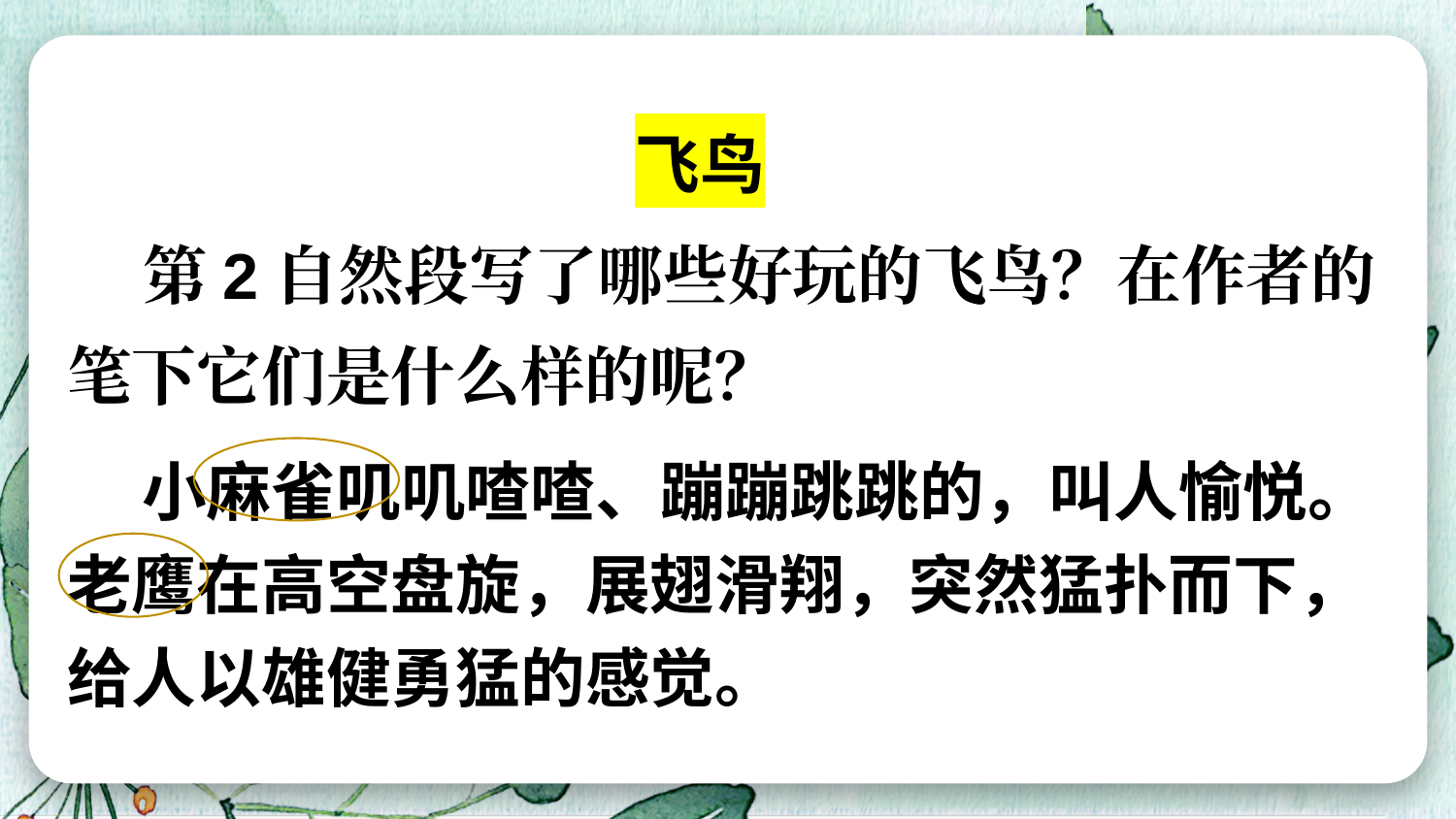

飞鸟
    第2自然段写了哪些好玩的飞鸟？在作者的笔下它们是什么样的呢？
    小麻雀叽叽喳喳、蹦蹦跳跳的，叫人愉悦。老鹰在高空盘旋，展翅滑翔，突然猛扑而下，给人以雄健勇猛的感觉。